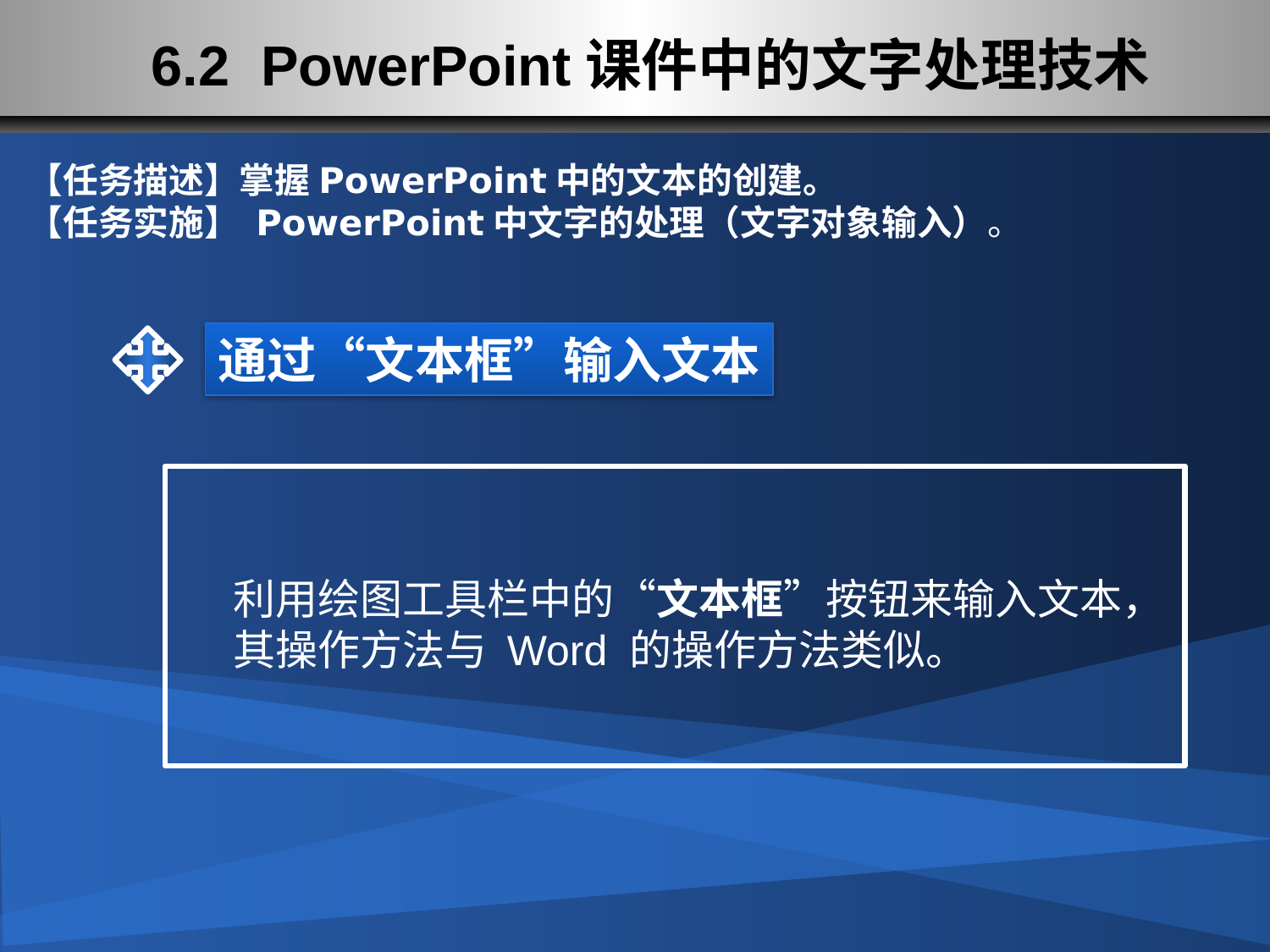

# 6.2  PowerPoint课件中的文字处理技术
【任务描述】掌握PowerPoint中的文本的创建。
【任务实施】 PowerPoint中文字的处理（文字对象输入）。
通过“文本框”输入文本

利用绘图工具栏中的“文本框”按钮来输入文本，其操作方法与 Word 的操作方法类似。